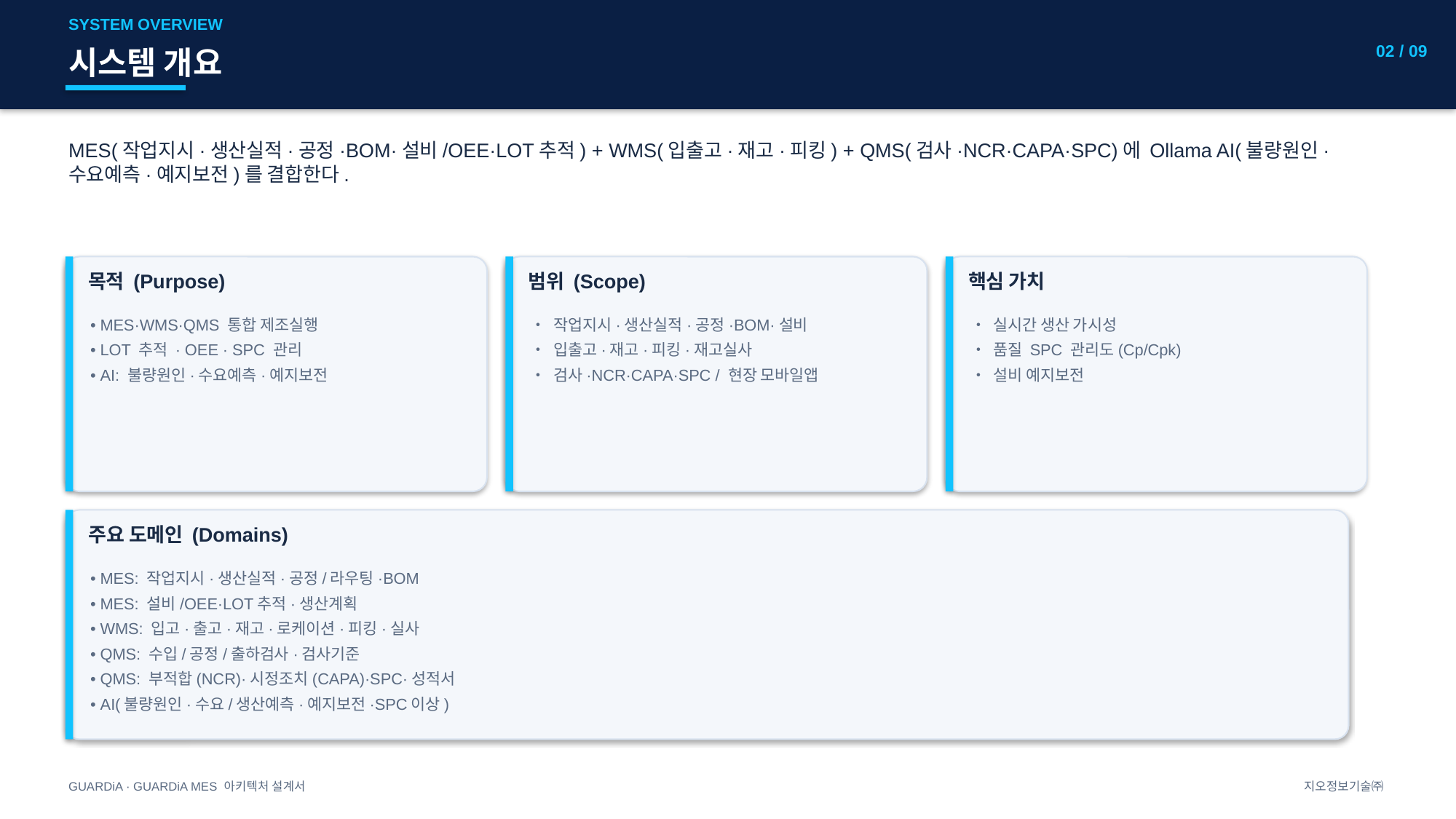

SYSTEM OVERVIEW
02 / 09
시스템 개요

MES(작업지시·생산실적·공정·BOM·설비/OEE·LOT추적) + WMS(입출고·재고·피킹) + QMS(검사·NCR·CAPA·SPC)에 Ollama AI(불량원인·수요예측·예지보전)를 결합한다.

목적 (Purpose)
범위 (Scope)
핵심 가치
• MES·WMS·QMS 통합 제조실행
• LOT 추적 · OEE · SPC 관리
• AI: 불량원인·수요예측·예지보전
• 작업지시·생산실적·공정·BOM·설비
• 입출고·재고·피킹·재고실사
• 검사·NCR·CAPA·SPC / 현장 모바일앱
• 실시간 생산 가시성
• 품질 SPC 관리도(Cp/Cpk)
• 설비 예지보전

주요 도메인 (Domains)
• MES: 작업지시·생산실적·공정/라우팅·BOM
• MES: 설비/OEE·LOT추적·생산계획
• WMS: 입고·출고·재고·로케이션·피킹·실사
• QMS: 수입/공정/출하검사·검사기준
• QMS: 부적합(NCR)·시정조치(CAPA)·SPC·성적서
• AI(불량원인·수요/생산예측·예지보전·SPC이상)
GUARDiA · GUARDiA MES 아키텍처 설계서
지오정보기술㈜